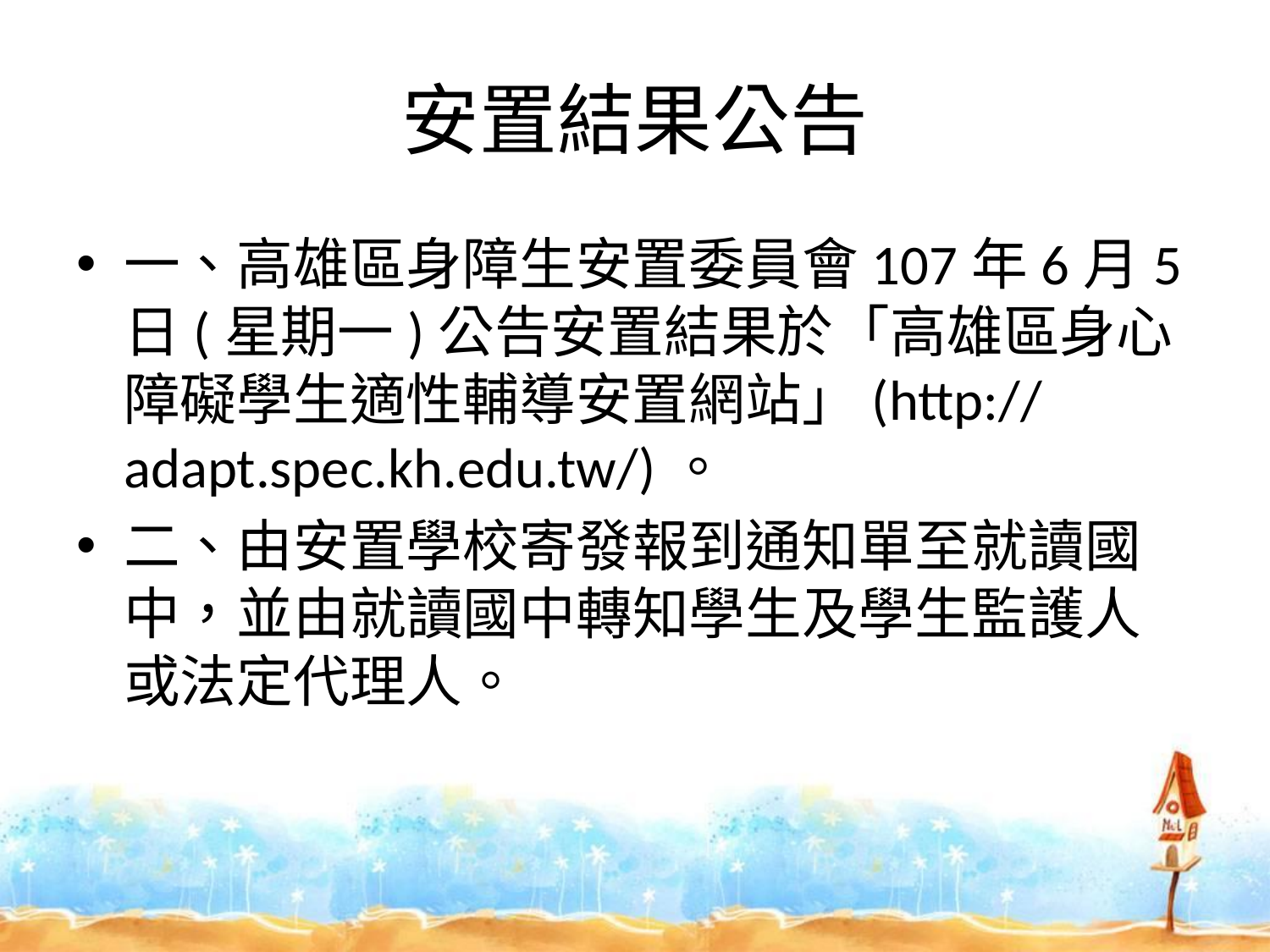

# 安置結果公告
一、高雄區身障生安置委員會107年6月5日(星期一)公告安置結果於「高雄區身心障礙學生適性輔導安置網站」(http://adapt.spec.kh.edu.tw/)。
二、由安置學校寄發報到通知單至就讀國中，並由就讀國中轉知學生及學生監護人或法定代理人。